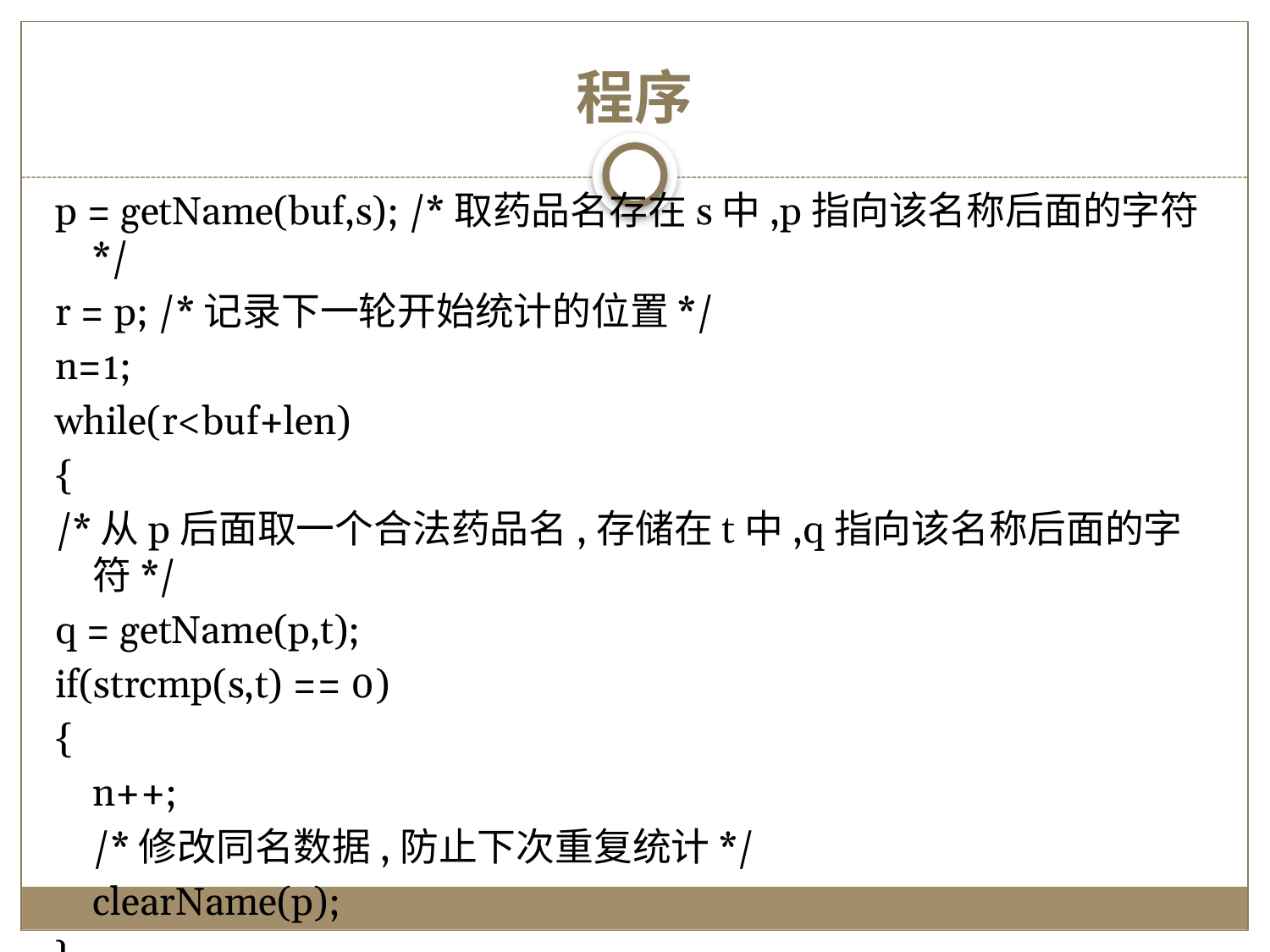

# 程序
p = getName(buf,s); /*取药品名存在s中,p指向该名称后面的字符*/
r = p; /*记录下一轮开始统计的位置*/
n=1;
while(r<buf+len)
{
/*从p后面取一个合法药品名,存储在t中,q指向该名称后面的字符*/
q = getName(p,t);
if(strcmp(s,t) == 0)
{
	n++;
	/*修改同名数据,防止下次重复统计*/
	clearName(p);
}